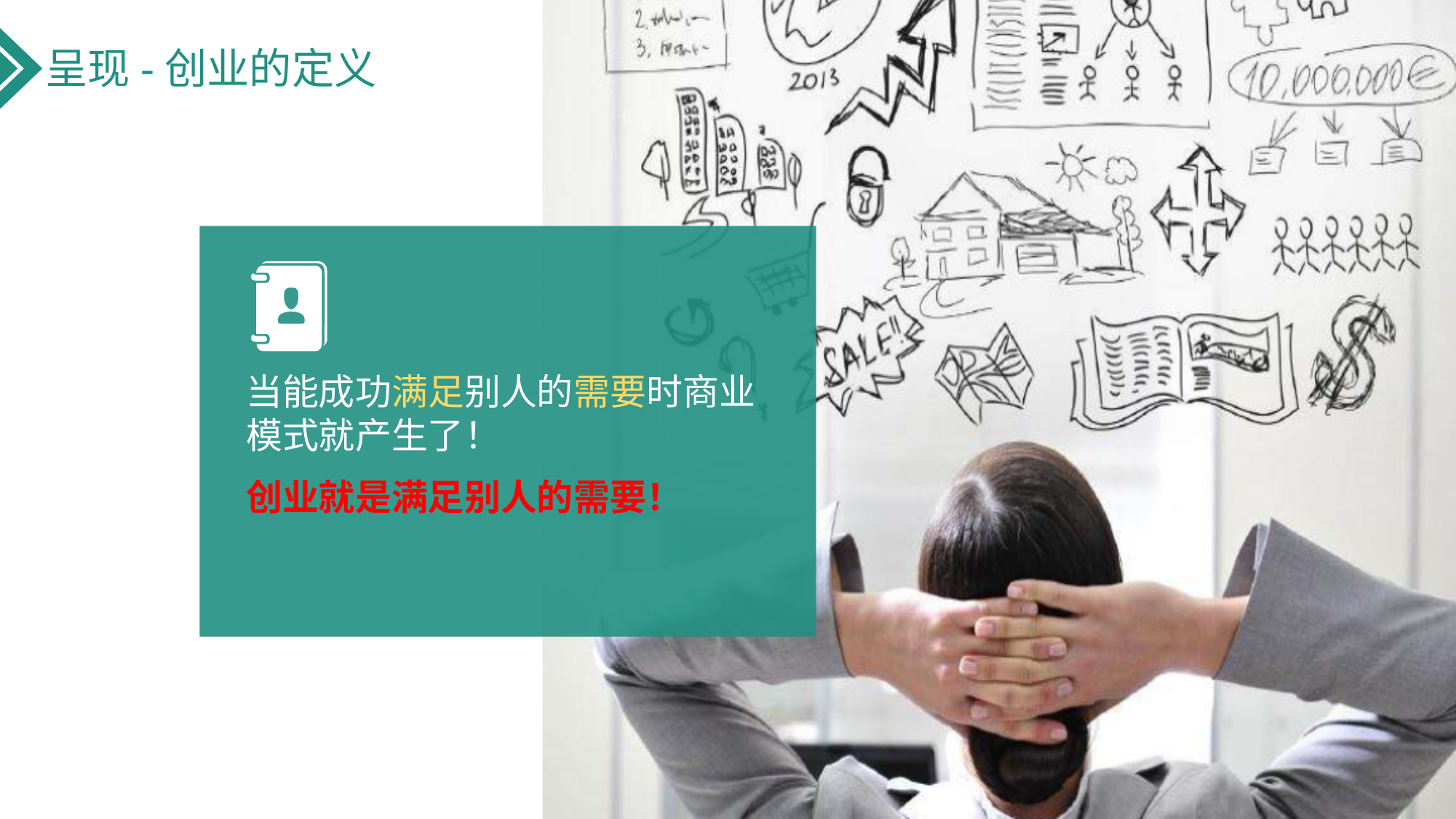

呈现-创业的定义

当能成功满足别人的需要时商业模式就产生了！
创业就是满足别人的需要！